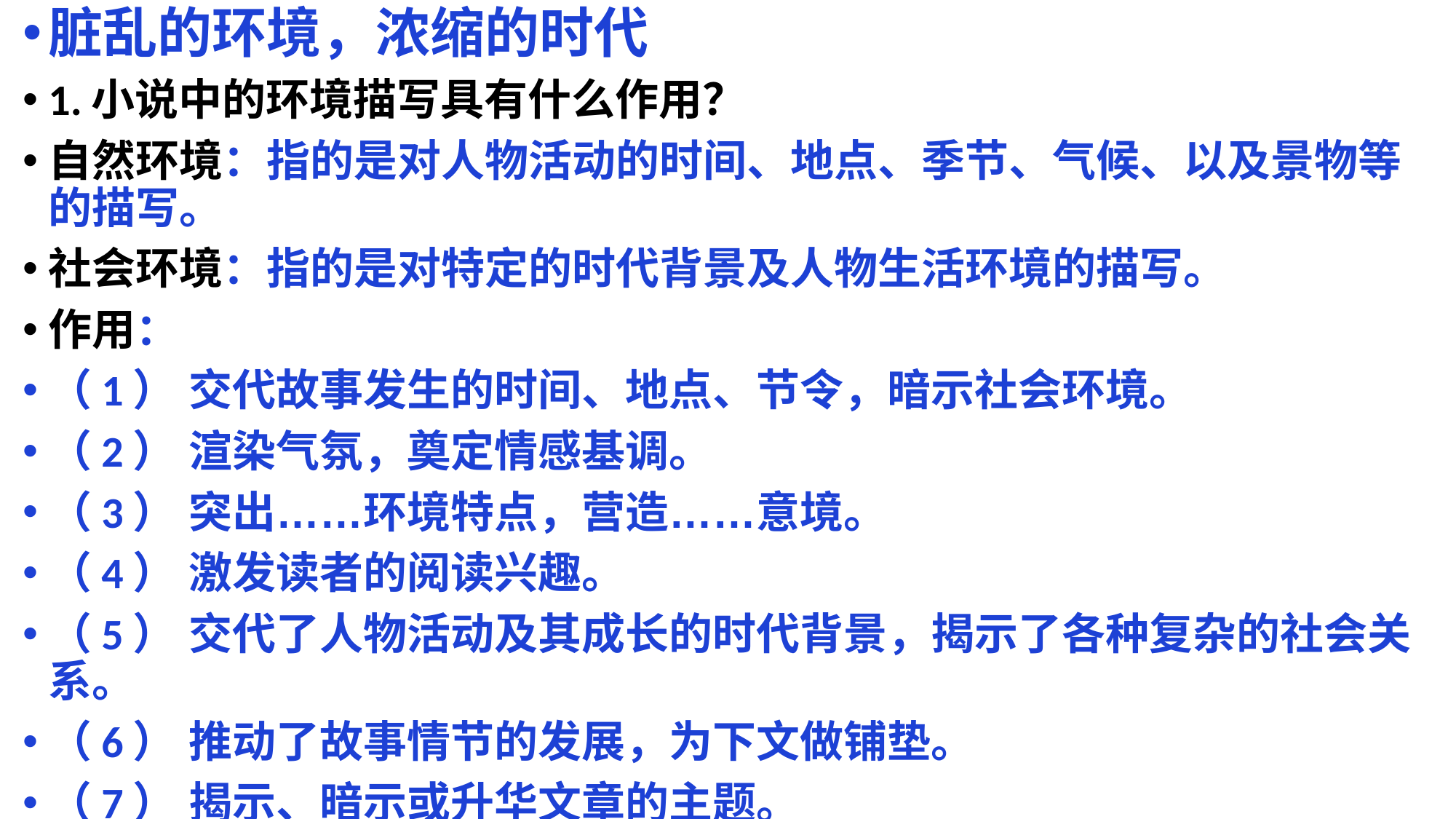

脏乱的环境，浓缩的时代
1.小说中的环境描写具有什么作用？
自然环境：指的是对人物活动的时间、地点、季节、气候、以及景物等的描写。
社会环境：指的是对特定的时代背景及人物生活环境的描写。
作用：
（1） 交代故事发生的时间、地点、节令，暗示社会环境。
（2） 渲染气氛，奠定情感基调。
（3） 突出……环境特点，营造……意境。
（4） 激发读者的阅读兴趣。
（5） 交代了人物活动及其成长的时代背景，揭示了各种复杂的社会关系。
（6） 推动了故事情节的发展，为下文做铺垫。
（7） 揭示、暗示或升华文章的主题。